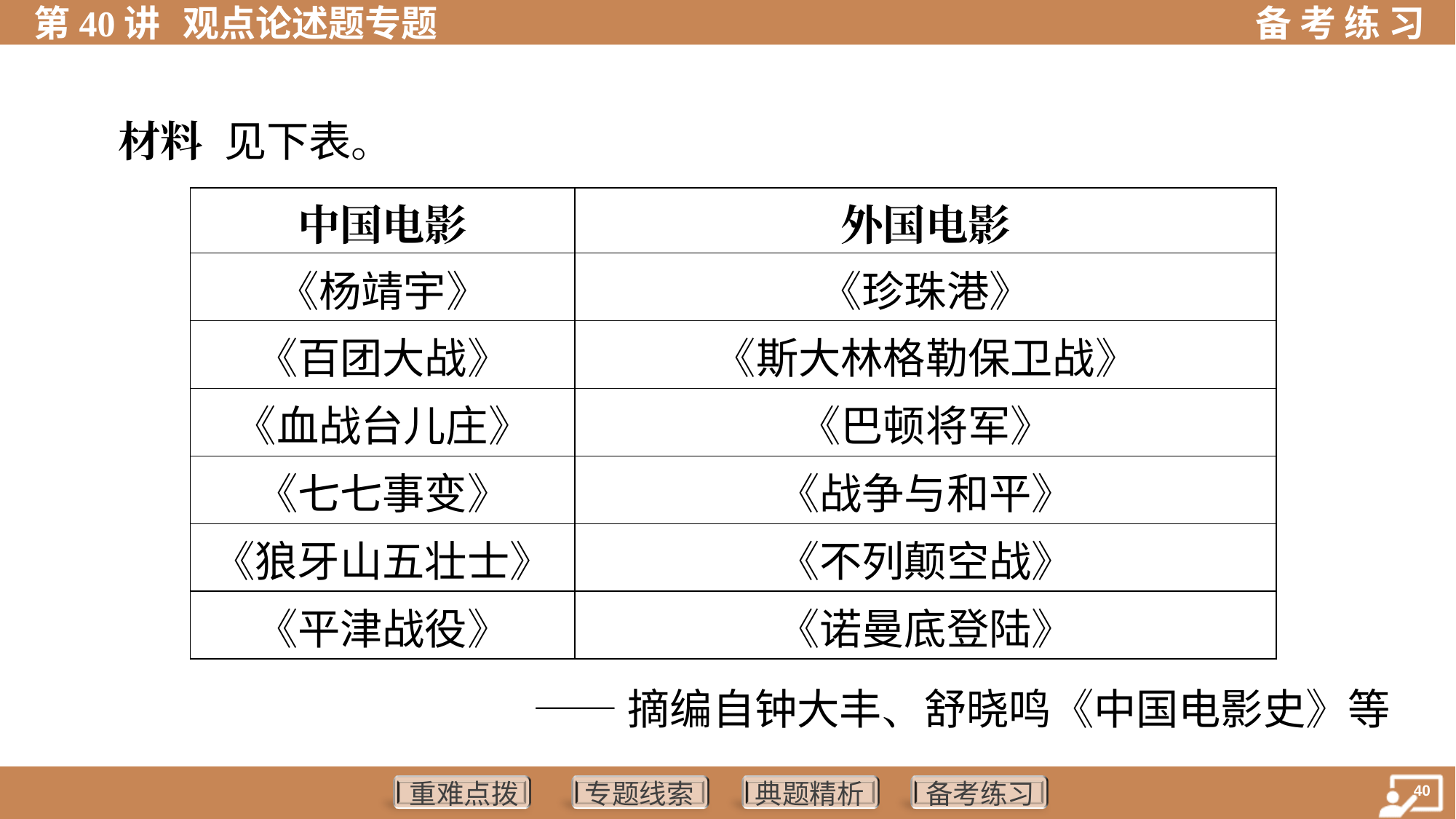

材料  见下表。
| 中国电影 | 外国电影 |
| --- | --- |
| 《杨靖宇》 | 《珍珠港》 |
| 《百团大战》 | 《斯大林格勒保卫战》 |
| 《血战台儿庄》 | 《巴顿将军》 |
| 《七七事变》 | 《战争与和平》 |
| 《狼牙山五壮士》 | 《不列颠空战》 |
| 《平津战役》 | 《诺曼底登陆》 |
    ——摘编自钟大丰、舒晓鸣《中国电影史》等